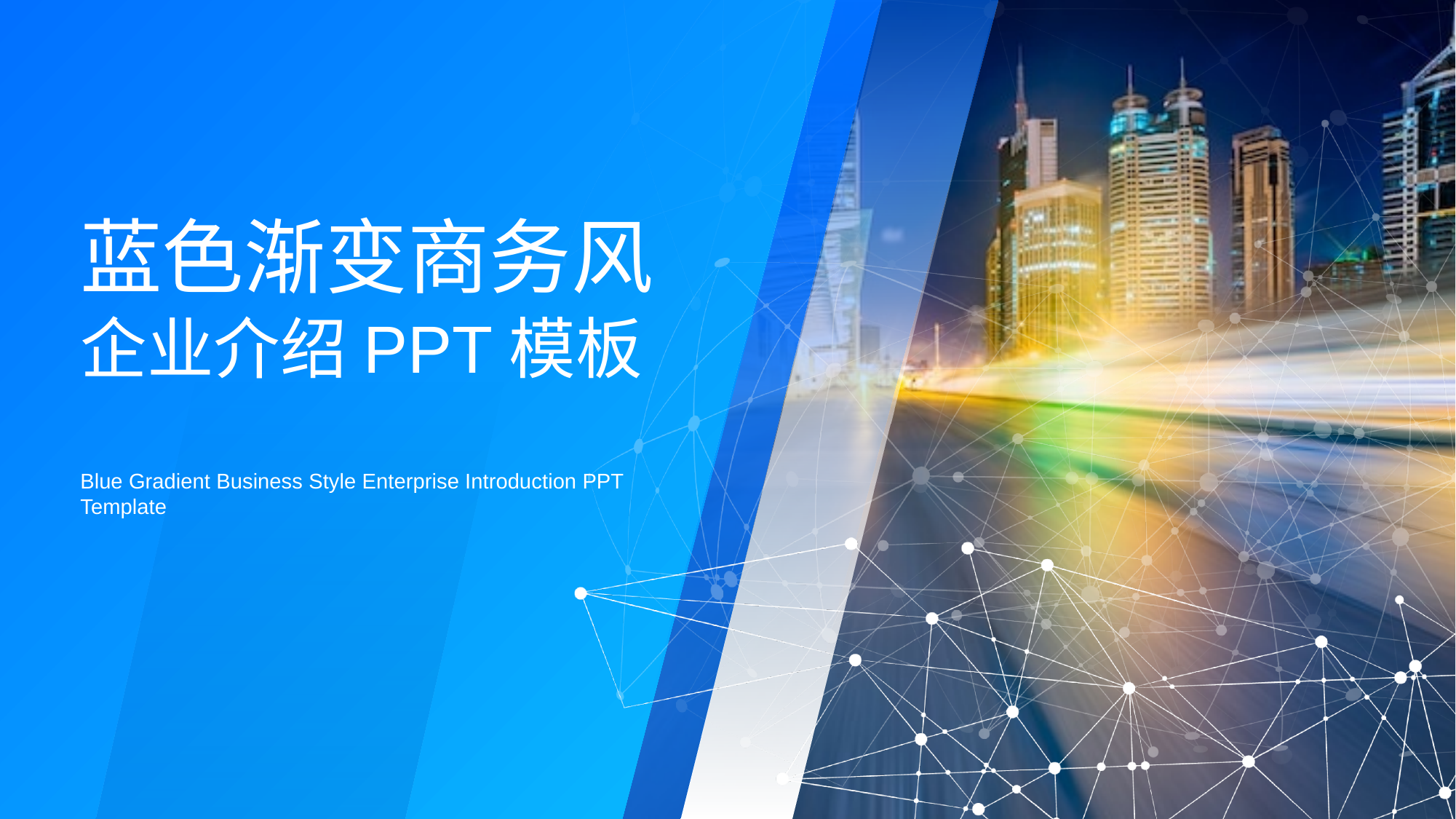

蓝色渐变商务风
企业介绍PPT模板
Blue Gradient Business Style Enterprise Introduction PPT Template